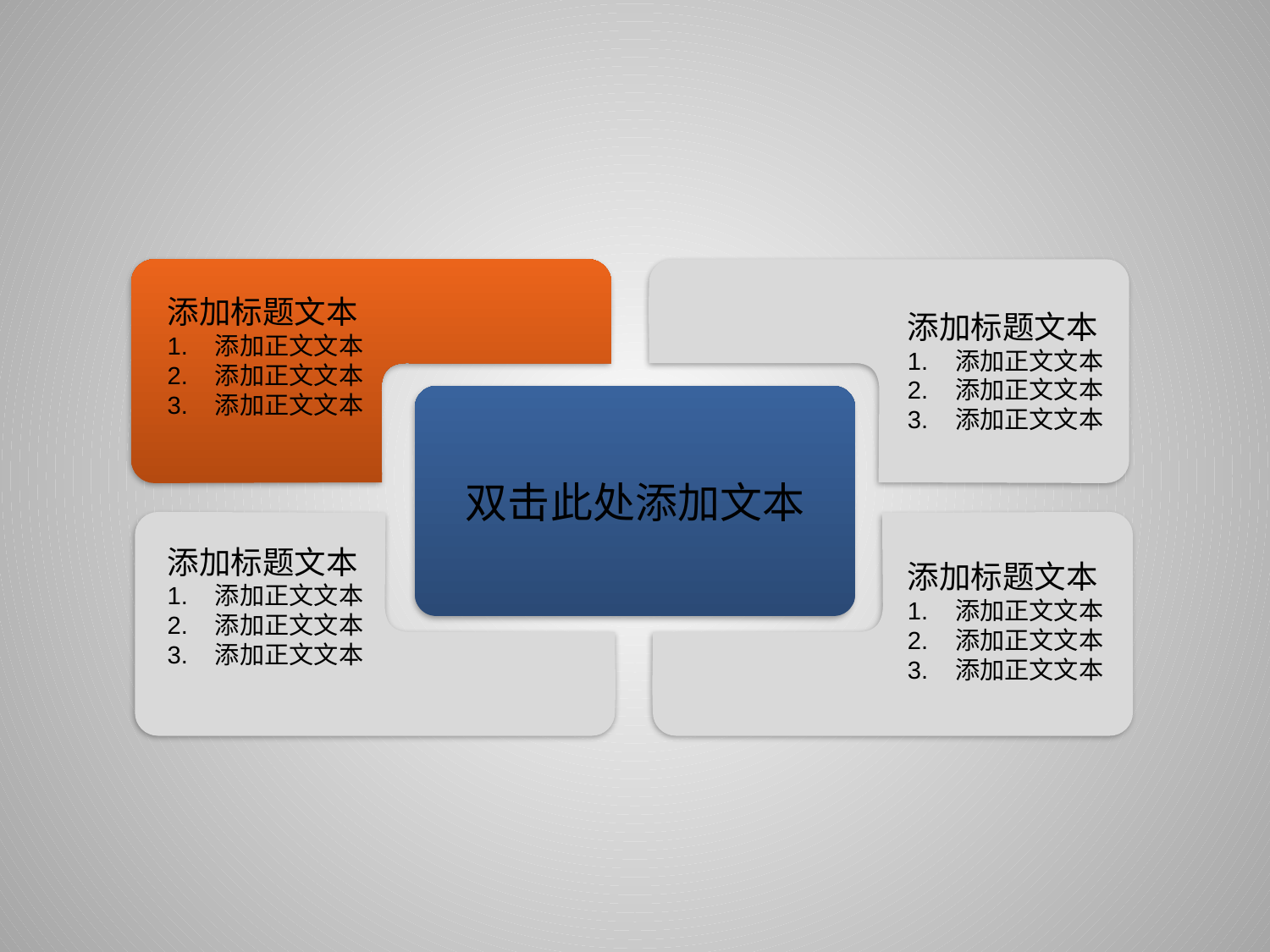

添加标题文本
添加正文文本
添加正文文本
添加正文文本

添加标题文本
添加正文文本
添加正文文本
添加正文文本

双击此处添加文本

添加标题文本
添加正文文本
添加正文文本
添加正文文本

添加标题文本
添加正文文本
添加正文文本
添加正文文本